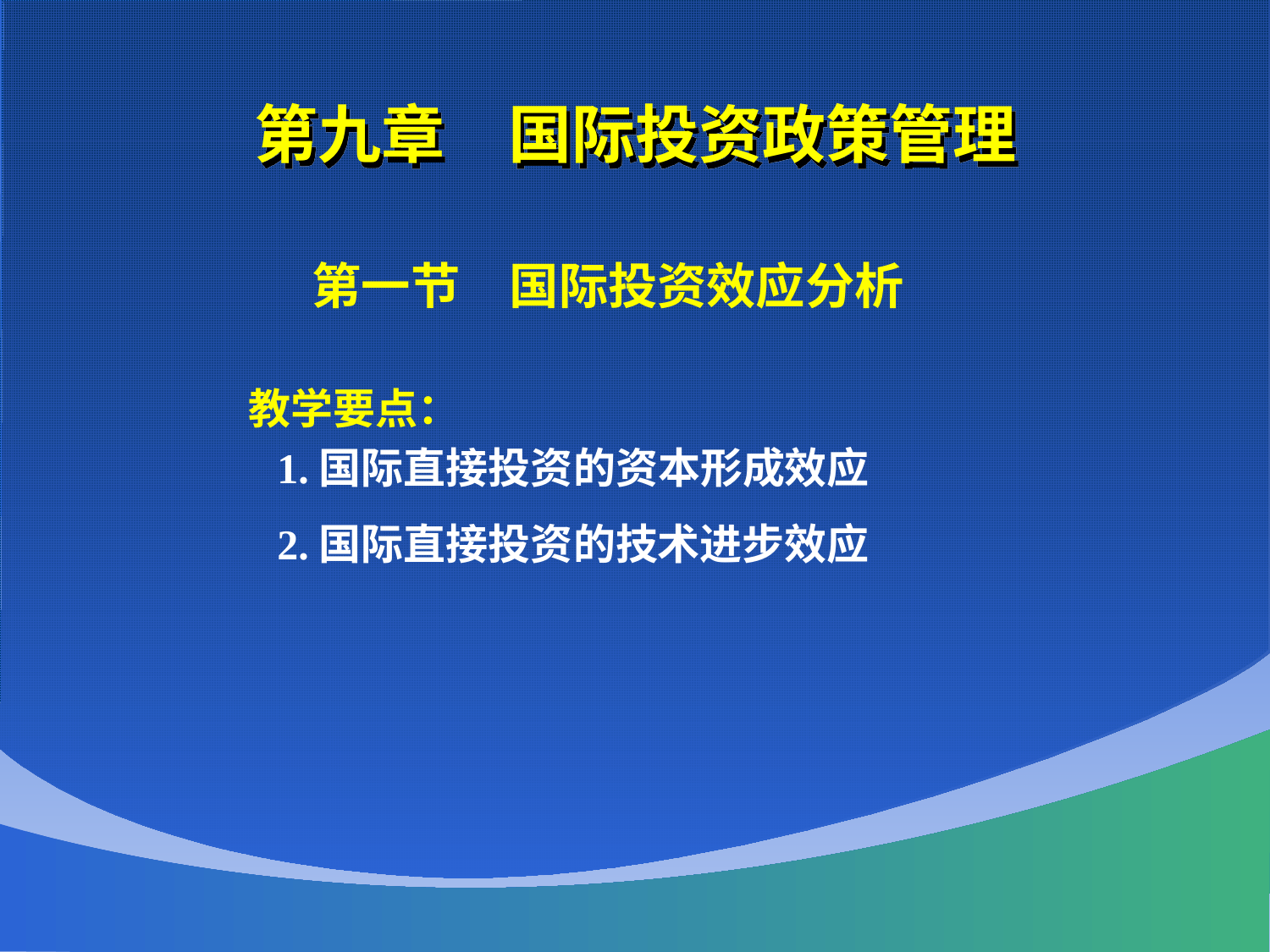

# 第九章　国际投资政策管理

                    第一节　国际投资效应分析

                 教学要点：
                   1.国际直接投资的资本形成效应
                   2.国际直接投资的技术进步效应